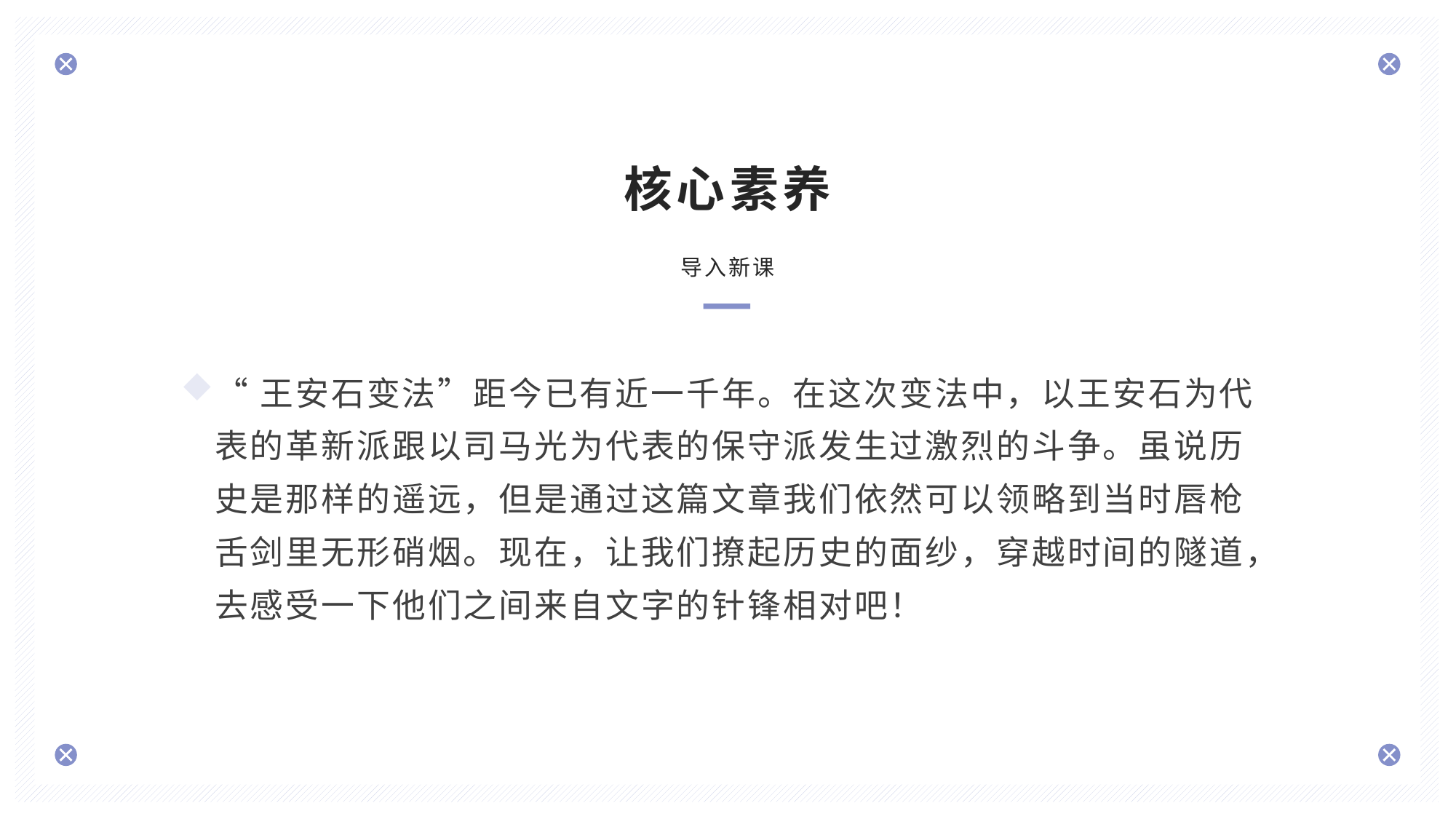

核心素养
导入新课

“王安石变法”距今已有近一千年。在这次变法中，以王安石为代表的革新派跟以司马光为代表的保守派发生过激烈的斗争。虽说历史是那样的遥远，但是通过这篇文章我们依然可以领略到当时唇枪舌剑里无形硝烟。现在，让我们撩起历史的面纱，穿越时间的隧道，去感受一下他们之间来自文字的针锋相对吧！